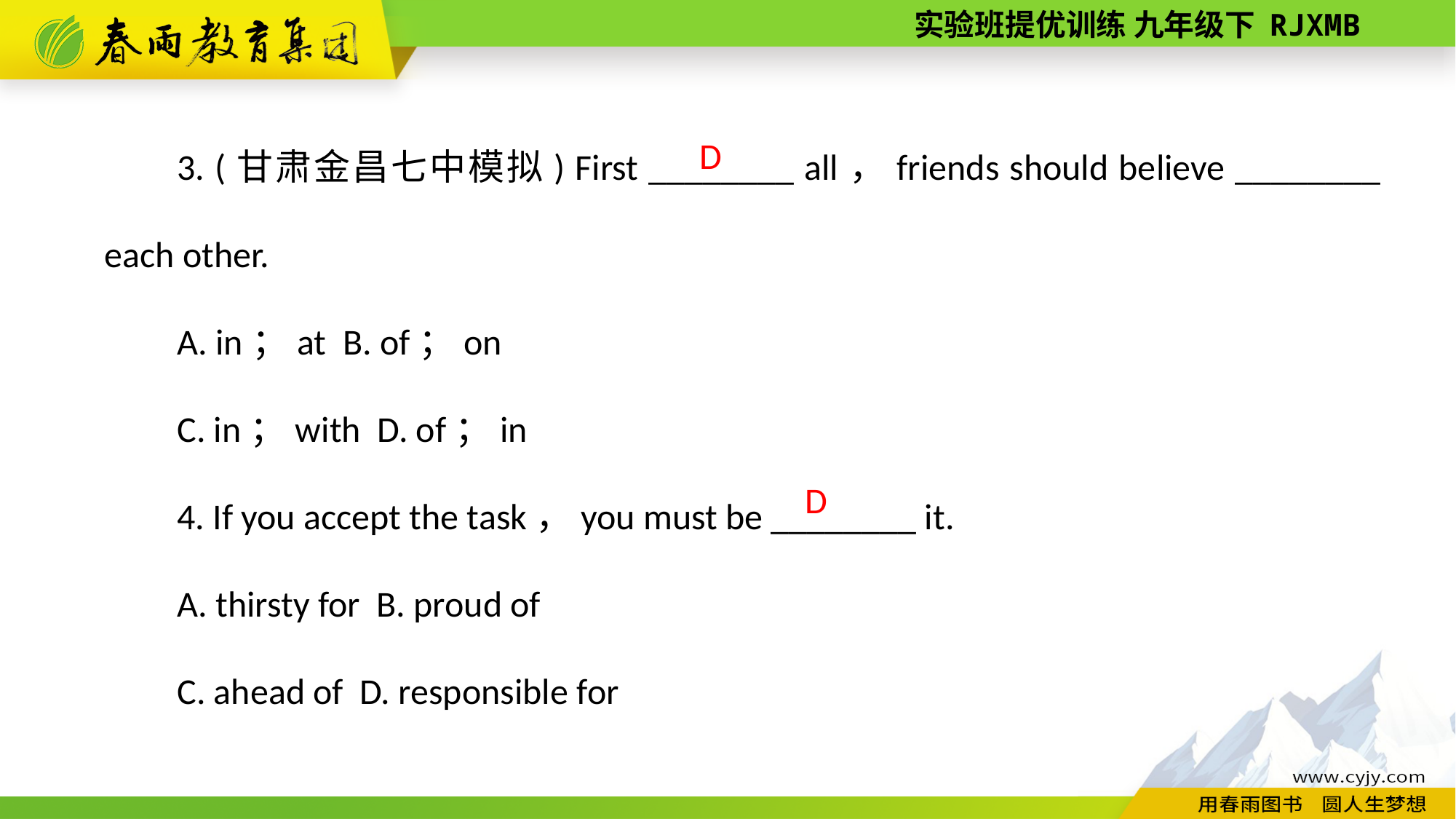

3. (甘肃金昌七中模拟) First ________ all，friends should believe ________ each other.
A. in；at  B. of；on
C. in；with  D. of；in
4. If you accept the task，you must be ________ it.
A. thirsty for  B. proud of
C. ahead of  D. responsible for
D
D